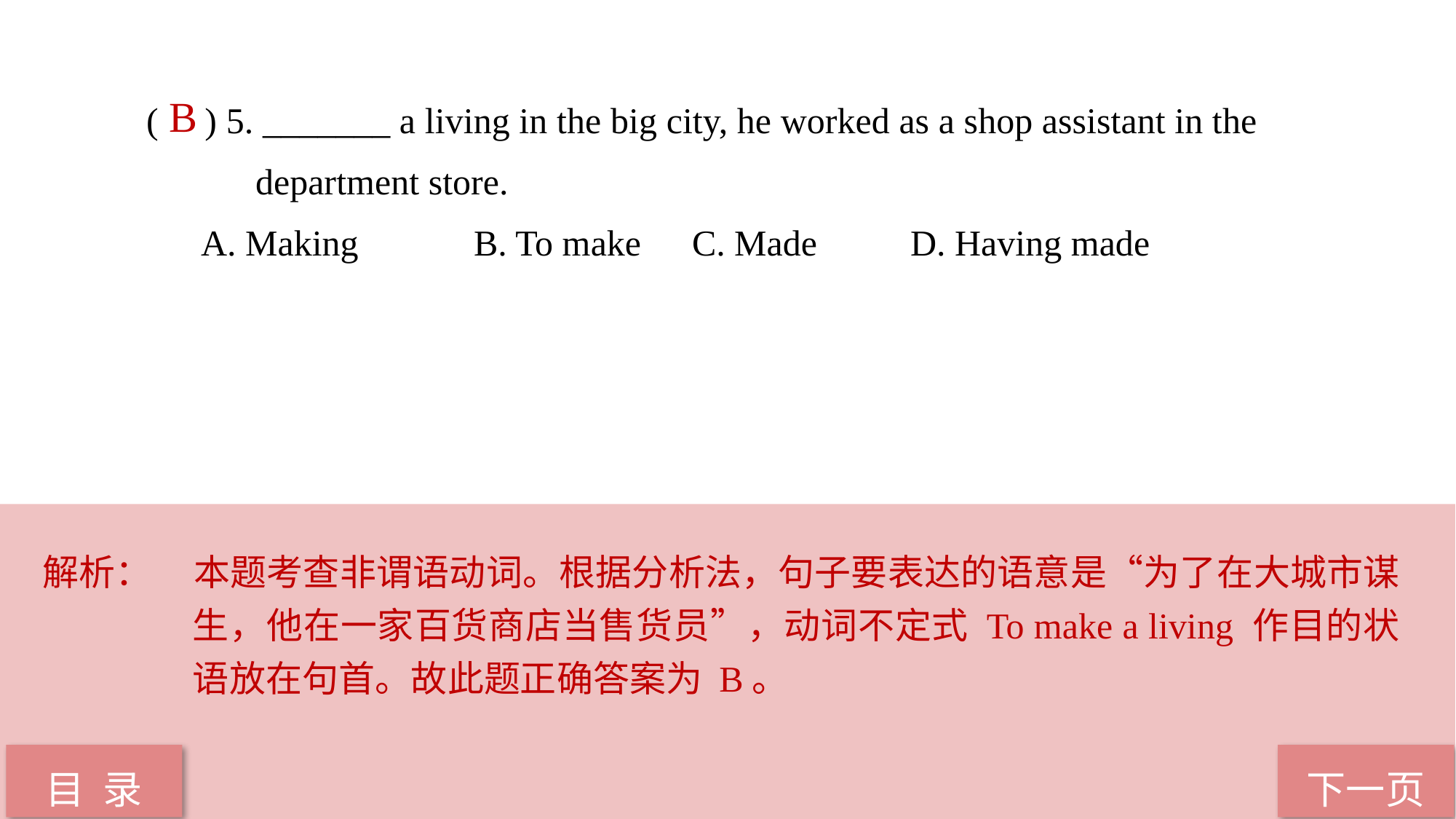

(     ) 5. _______ a living in the big city, he worked as a shop assistant in the 		department store.
A. Making 	B. To make 	C. Made 	D. Having made
  B
解析：	本题考查非谓语动词。根据分析法，句子要表达的语意是“为了在大城市谋生，他在一家百货商店当售货员”，动词不定式 To make a living 作目的状语放在句首。故此题正确答案为 B。